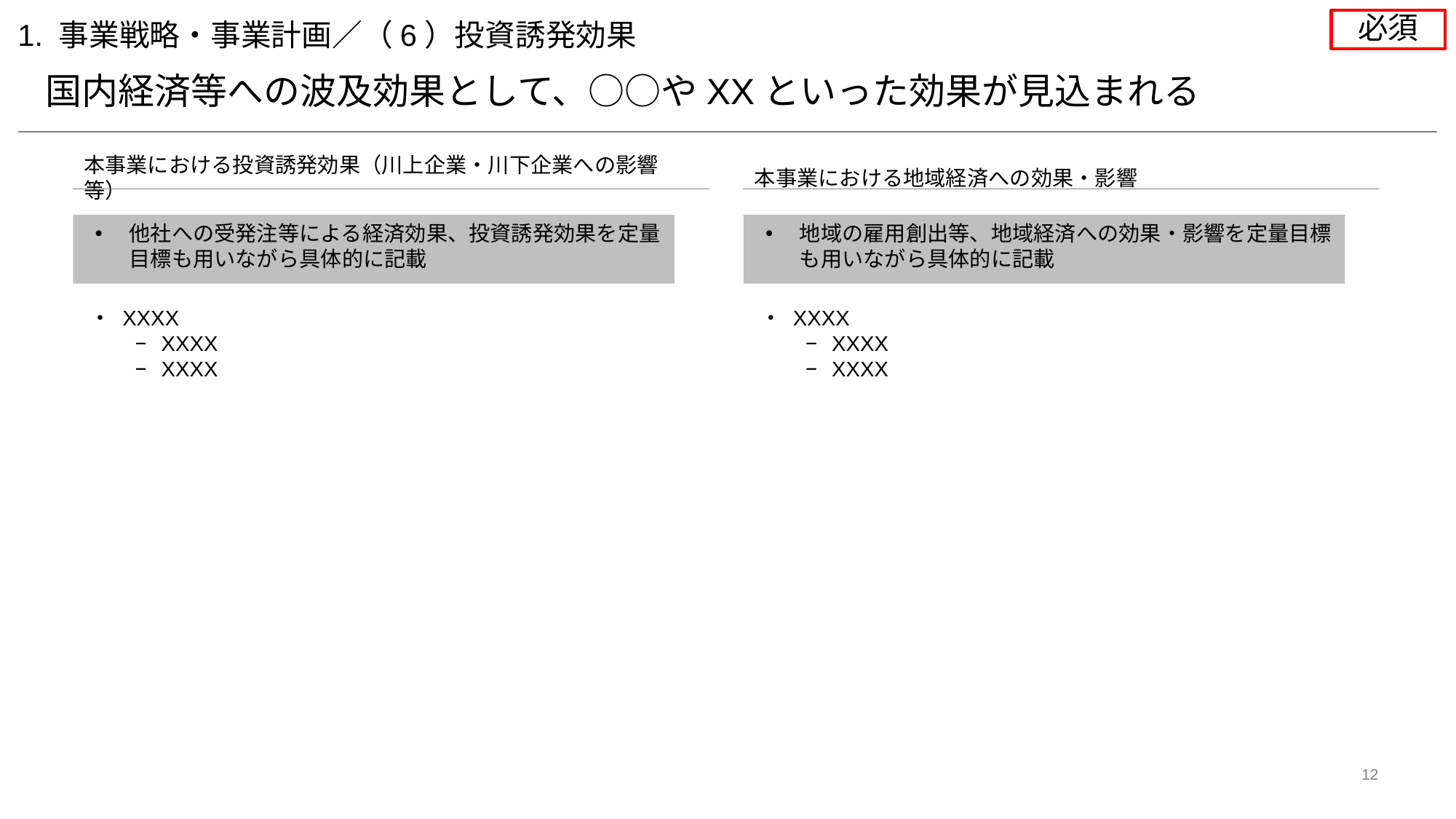

必須
1. 事業戦略・事業計画／（6）投資誘発効果
国内経済等への波及効果として、○○やXXといった効果が見込まれる
本事業における投資誘発効果（川上企業・川下企業への影響等）
本事業における地域経済への効果・影響
他社への受発注等による経済効果、投資誘発効果を定量目標も用いながら具体的に記載
地域の雇用創出等、地域経済への効果・影響を定量目標も用いながら具体的に記載
XXXX
XXXX
XXXX
XXXX
XXXX
XXXX